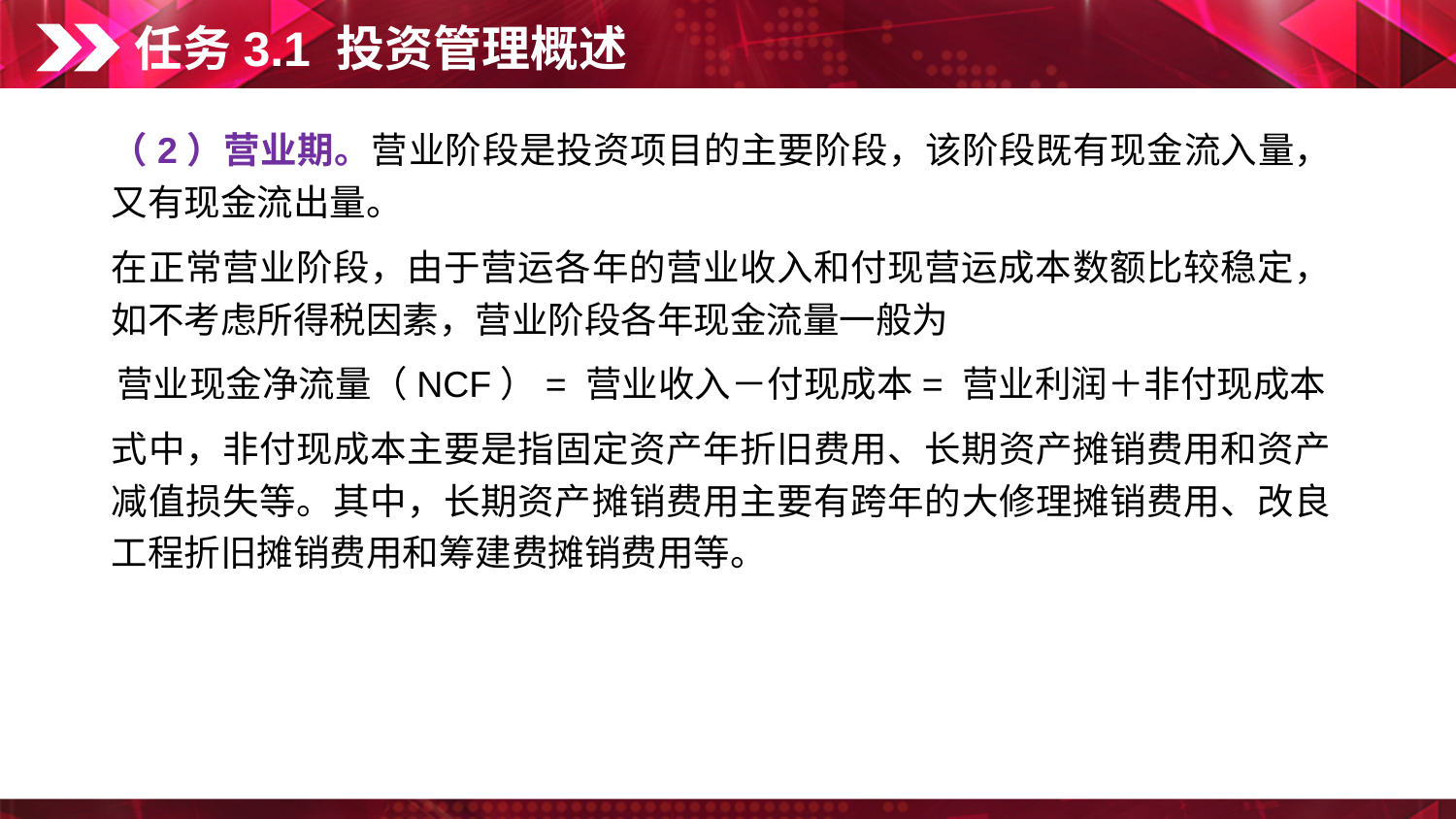

任务3.1 投资管理概述

（2）营业期。营业阶段是投资项目的主要阶段，该阶段既有现金流入量，又有现金流出量。
在正常营业阶段，由于营运各年的营业收入和付现营运成本数额比较稳定，如不考虑所得税因素，营业阶段各年现金流量一般为
营业现金净流量（NCF）= 营业收入－付现成本= 营业利润＋非付现成本
式中，非付现成本主要是指固定资产年折旧费用、长期资产摊销费用和资产减值损失等。其中，长期资产摊销费用主要有跨年的大修理摊销费用、改良工程折旧摊销费用和筹建费摊销费用等。